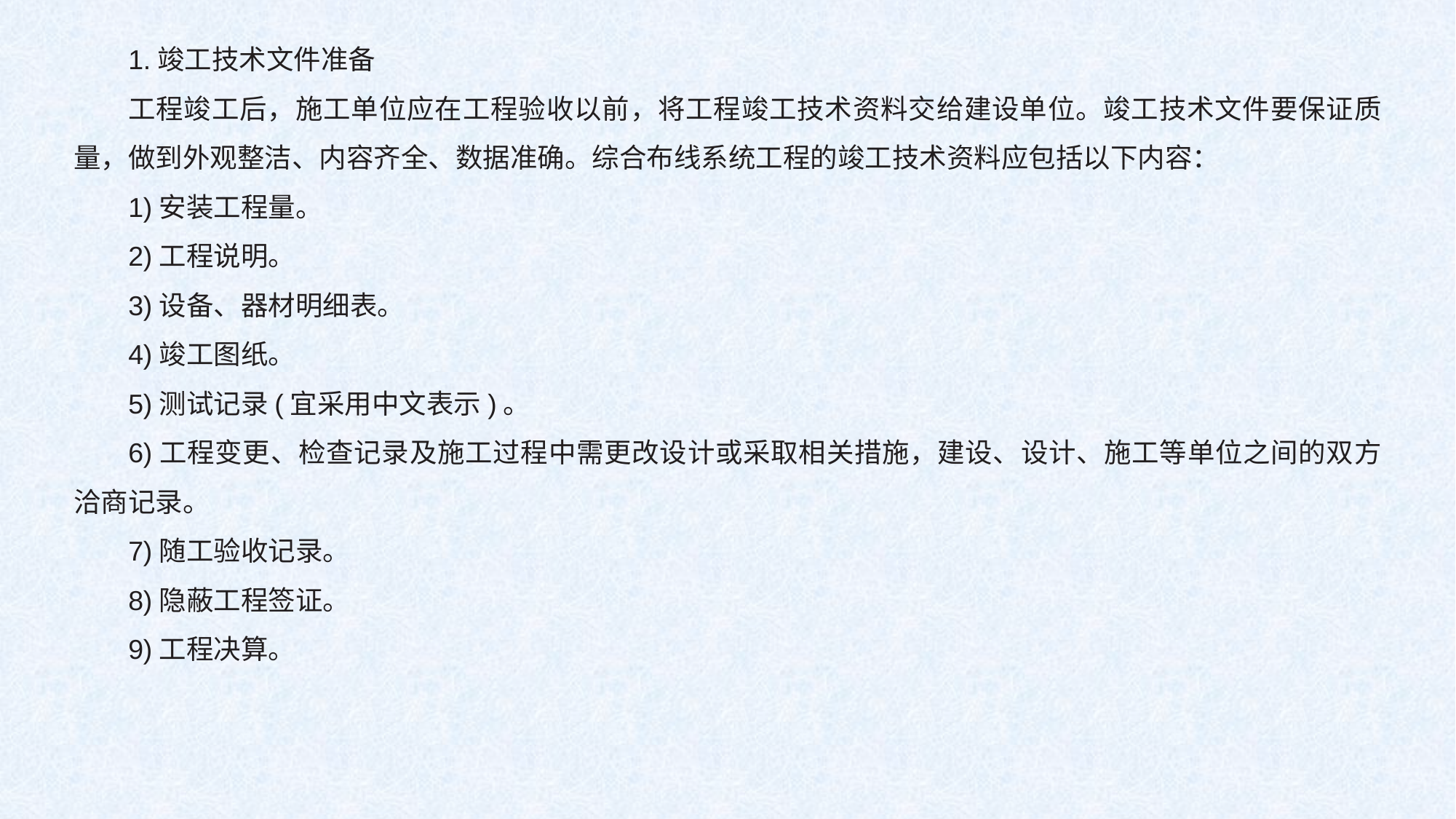

1.竣工技术文件准备
工程竣工后，施工单位应在工程验收以前，将工程竣工技术资料交给建设单位。竣工技术文件要保证质量，做到外观整洁、内容齐全、数据准确。综合布线系统工程的竣工技术资料应包括以下内容：
1)安装工程量。
2)工程说明。
3)设备、器材明细表。
4)竣工图纸。
5)测试记录(宜采用中文表示)。
6)工程变更、检查记录及施工过程中需更改设计或采取相关措施，建设、设计、施工等单位之间的双方洽商记录。
7)随工验收记录。
8)隐蔽工程签证。
9)工程决算。